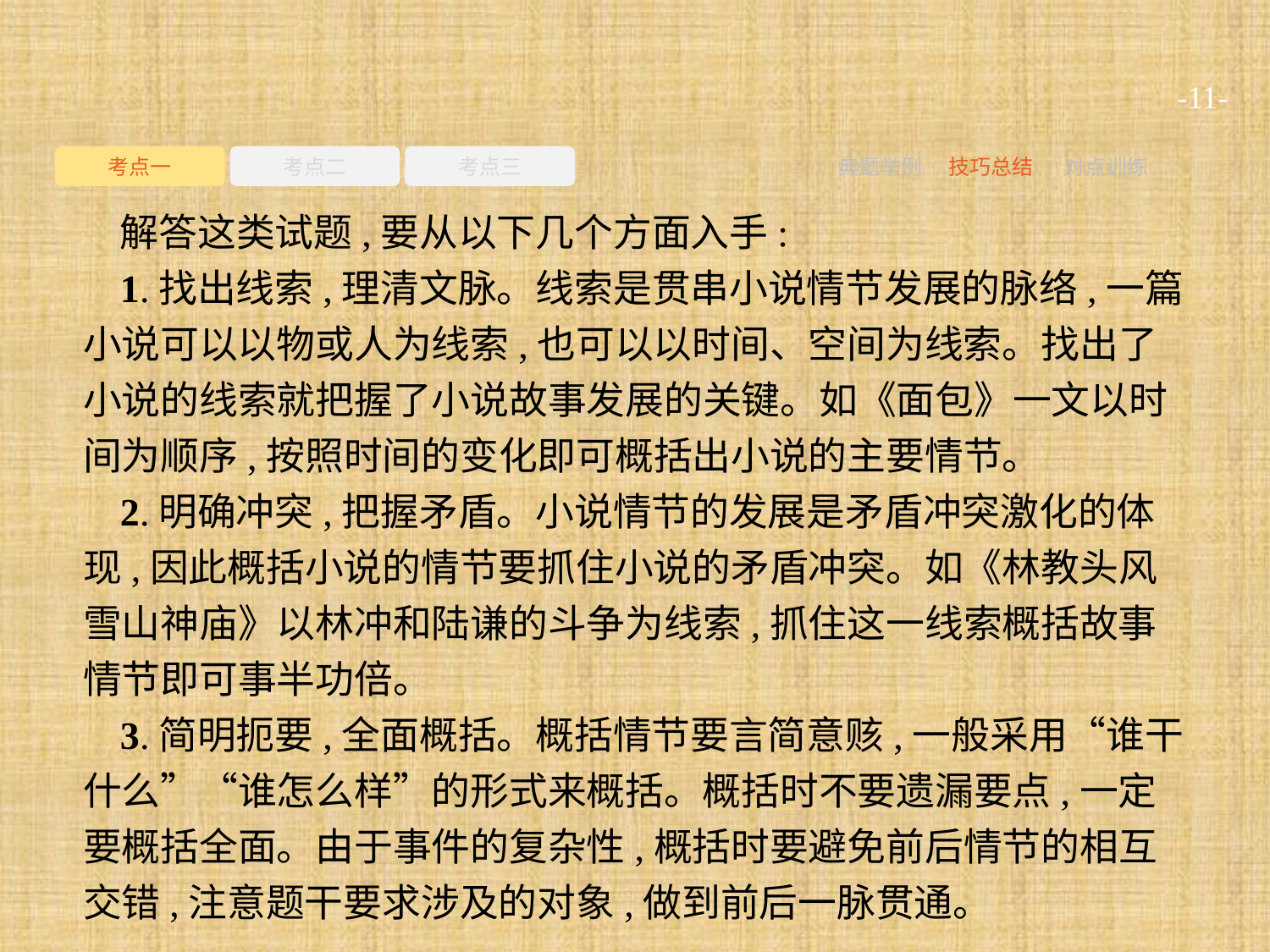

-11-
考点一
考点二
考点三
典题举例
技巧总结
对点训练
解答这类试题,要从以下几个方面入手:
1.找出线索,理清文脉。线索是贯串小说情节发展的脉络,一篇小说可以以物或人为线索,也可以以时间、空间为线索。找出了小说的线索就把握了小说故事发展的关键。如《面包》一文以时间为顺序,按照时间的变化即可概括出小说的主要情节。
2.明确冲突,把握矛盾。小说情节的发展是矛盾冲突激化的体现,因此概括小说的情节要抓住小说的矛盾冲突。如《林教头风雪山神庙》以林冲和陆谦的斗争为线索,抓住这一线索概括故事情节即可事半功倍。
3.简明扼要,全面概括。概括情节要言简意赅,一般采用“谁干什么”“谁怎么样”的形式来概括。概括时不要遗漏要点,一定要概括全面。由于事件的复杂性,概括时要避免前后情节的相互交错,注意题干要求涉及的对象,做到前后一脉贯通。